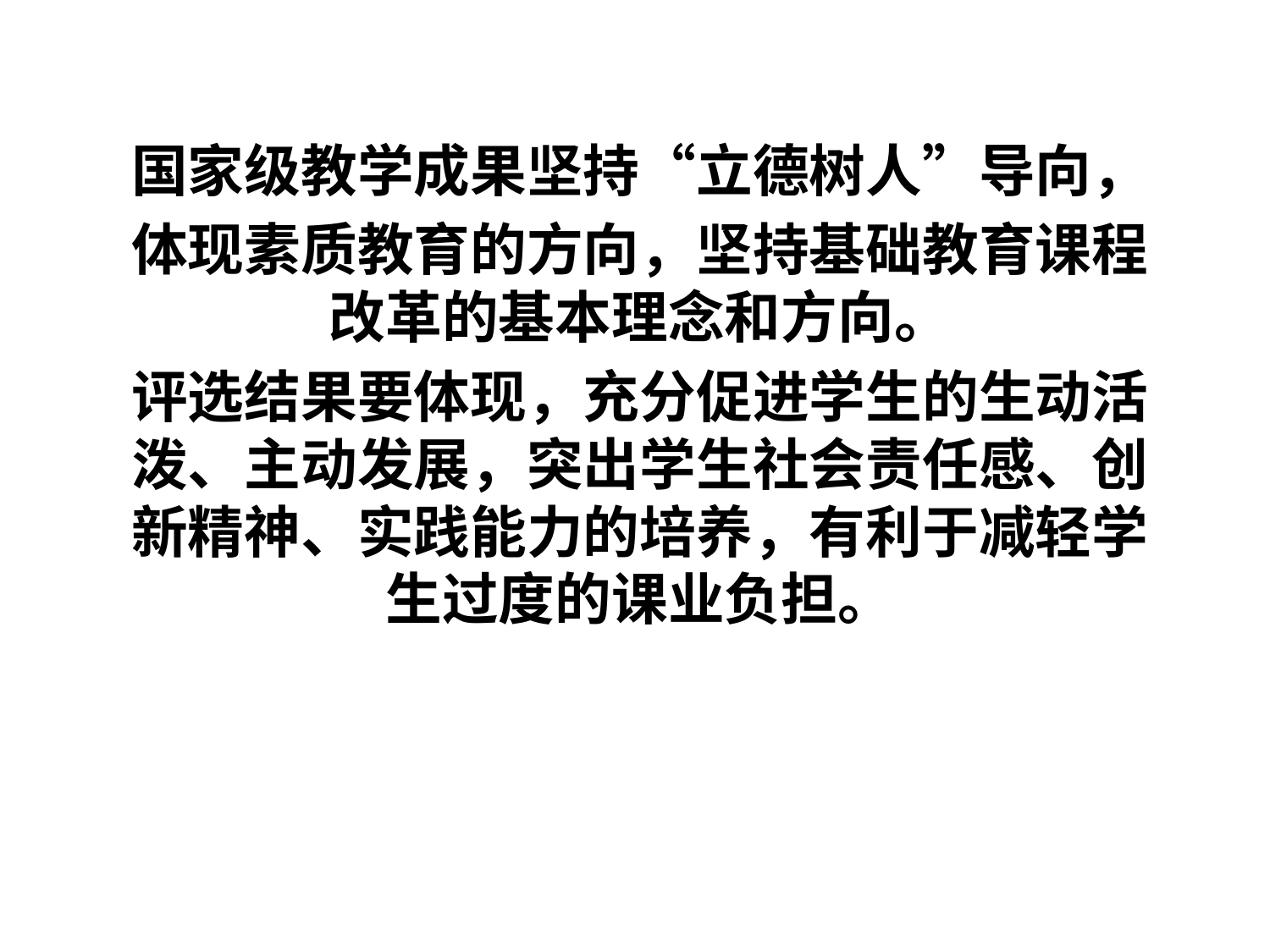

国家级教学成果坚持“立德树人”导向，
体现素质教育的方向，坚持基础教育课程改革的基本理念和方向。
评选结果要体现，充分促进学生的生动活泼、主动发展，突出学生社会责任感、创新精神、实践能力的培养，有利于减轻学生过度的课业负担。